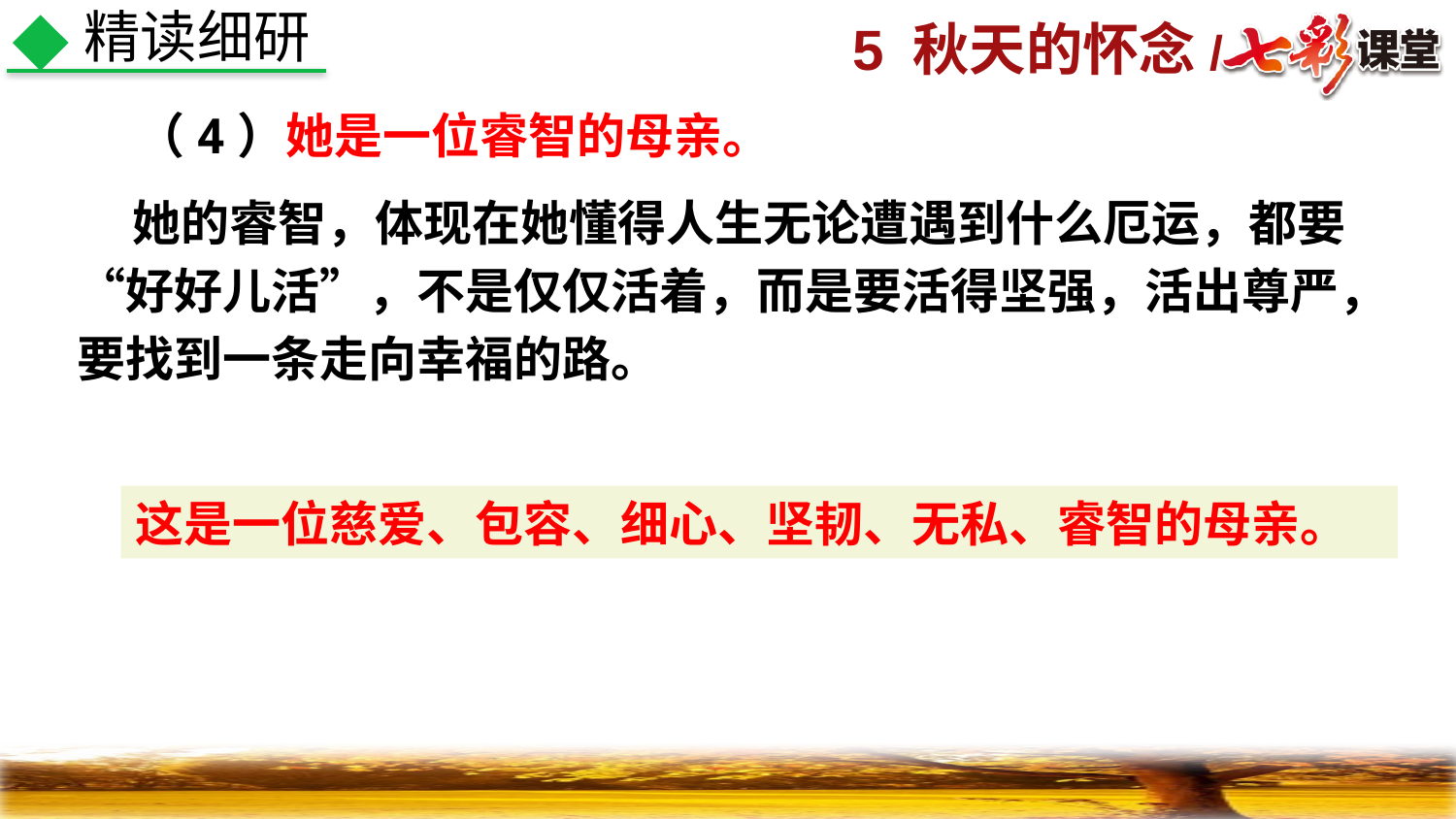

精读细研

   （4）她是一位睿智的母亲。
    她的睿智，体现在她懂得人生无论遭遇到什么厄运，都要“好好儿活”，不是仅仅活着，而是要活得坚强，活出尊严，要找到一条走向幸福的路。
这是一位慈爱、包容、细心、坚韧、无私、睿智的母亲。